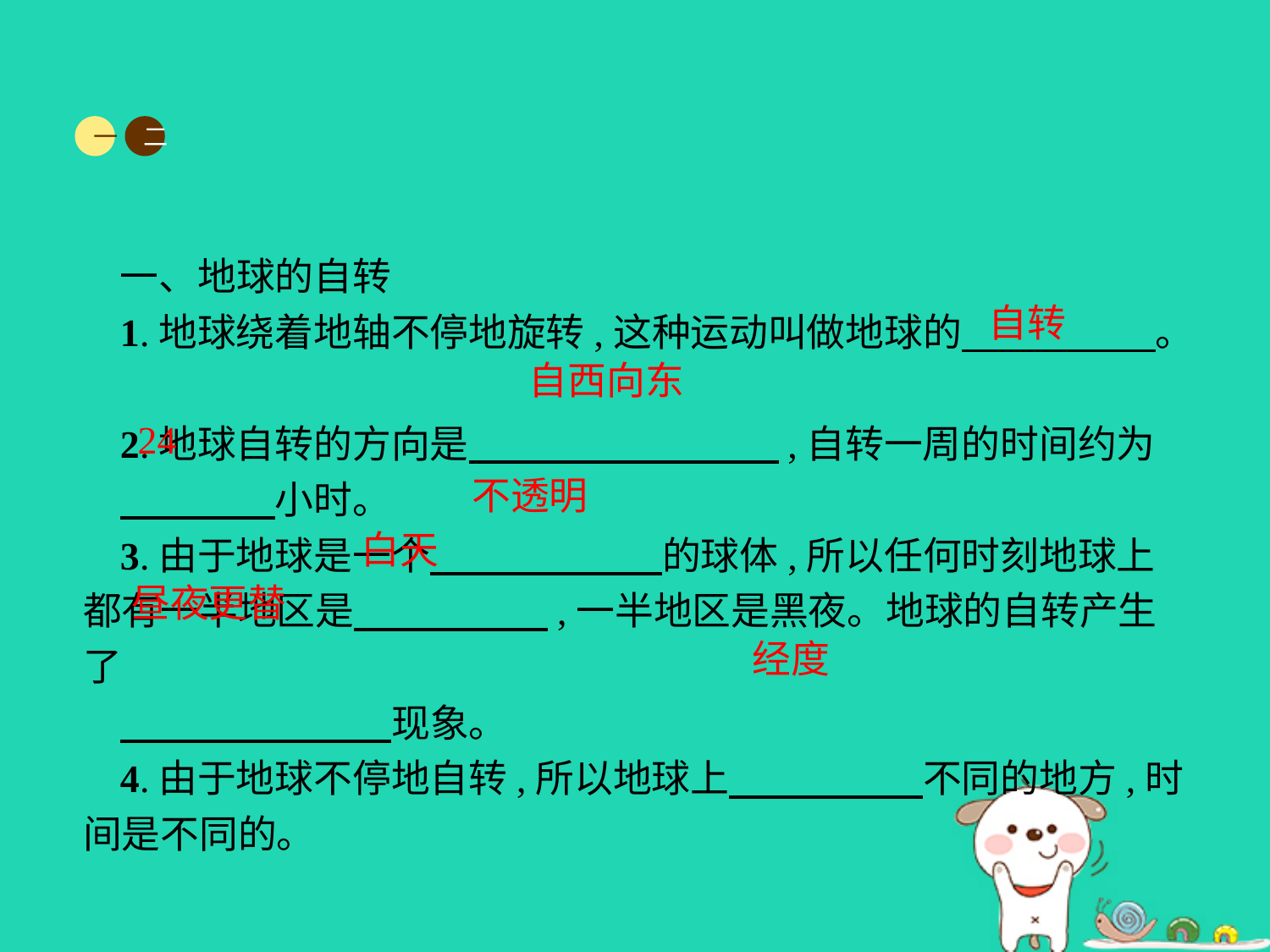

一
二
一、地球的自转
1.地球绕着地轴不停地旋转,这种运动叫做地球的　　　　　。
2.地球自转的方向是　　　　　　　　,自转一周的时间约为
　　　　小时。
3.由于地球是一个　　　　　　的球体,所以任何时刻地球上都有一半地区是　　　　　,一半地区是黑夜。地球的自转产生了
　　　　　　　现象。
4.由于地球不停地自转,所以地球上　　　　　不同的地方,时间是不同的。
自转
自西向东
24
不透明
白天
昼夜更替
经度